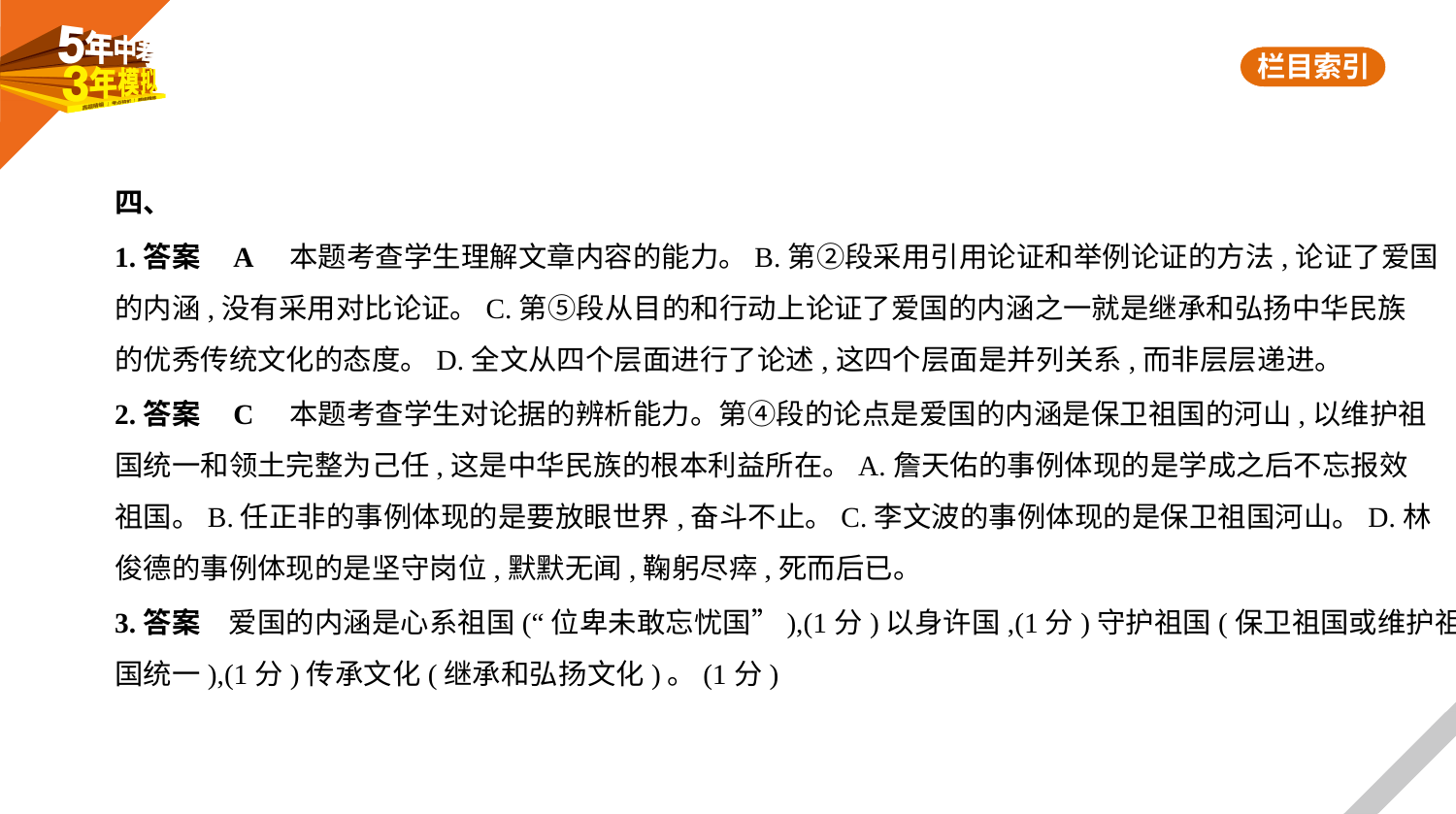

四、
1.答案    A　本题考查学生理解文章内容的能力。B.第②段采用引用论证和举例论证的方法,论证了爱国
的内涵,没有采用对比论证。C.第⑤段从目的和行动上论证了爱国的内涵之一就是继承和弘扬中华民族
的优秀传统文化的态度。D.全文从四个层面进行了论述,这四个层面是并列关系,而非层层递进。
2.答案    C　本题考查学生对论据的辨析能力。第④段的论点是爱国的内涵是保卫祖国的河山,以维护祖
国统一和领土完整为己任,这是中华民族的根本利益所在。A.詹天佑的事例体现的是学成之后不忘报效
祖国。B.任正非的事例体现的是要放眼世界,奋斗不止。C.李文波的事例体现的是保卫祖国河山。D.林
俊德的事例体现的是坚守岗位,默默无闻,鞠躬尽瘁,死而后已。
3.答案　爱国的内涵是心系祖国(“位卑未敢忘忧国”),(1分)以身许国,(1分)守护祖国(保卫祖国或维护祖
国统一),(1分)传承文化(继承和弘扬文化)。(1分)